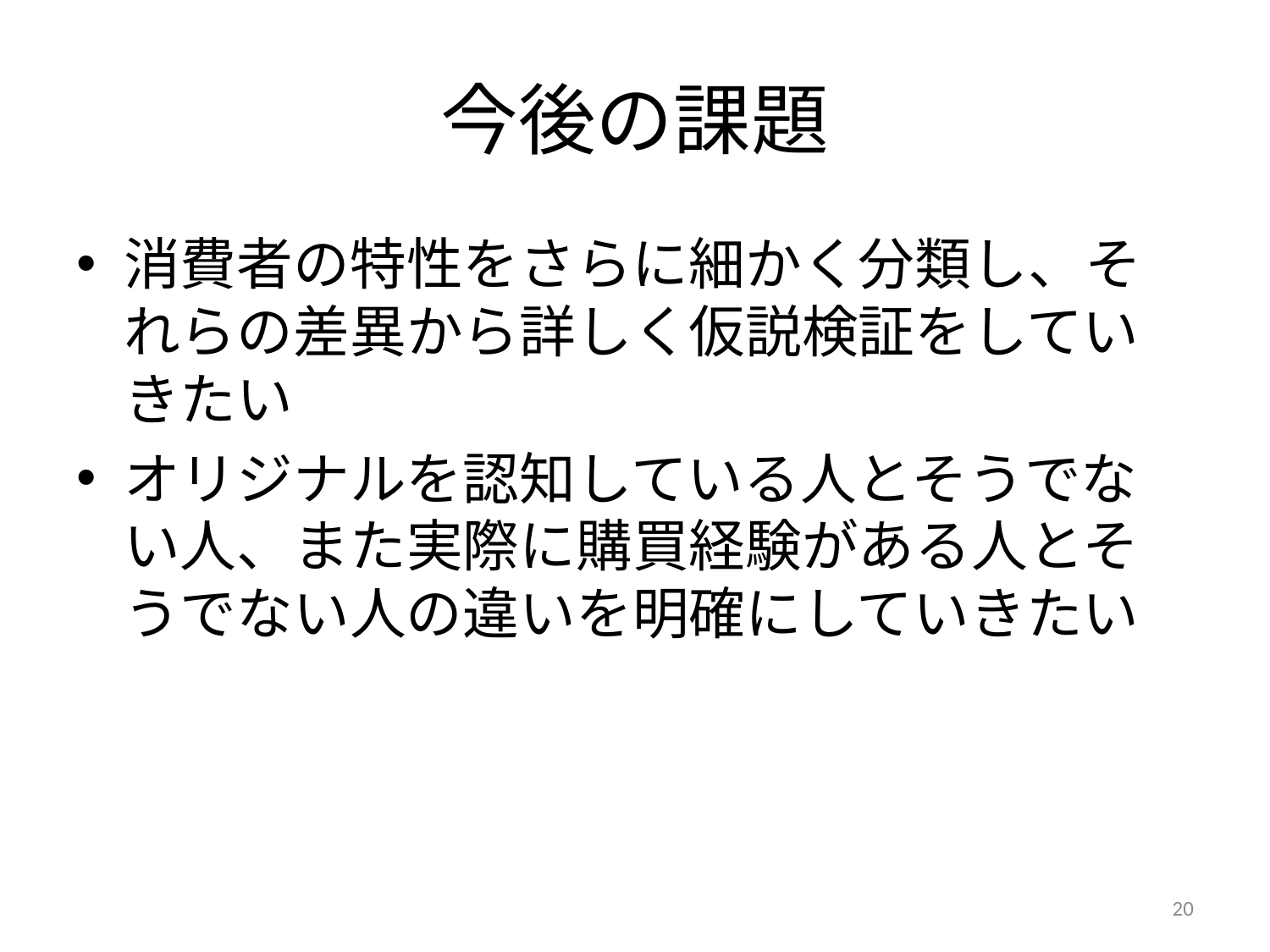

# 今後の課題
消費者の特性をさらに細かく分類し、それらの差異から詳しく仮説検証をしていきたい
オリジナルを認知している人とそうでない人、また実際に購買経験がある人とそうでない人の違いを明確にしていきたい
20